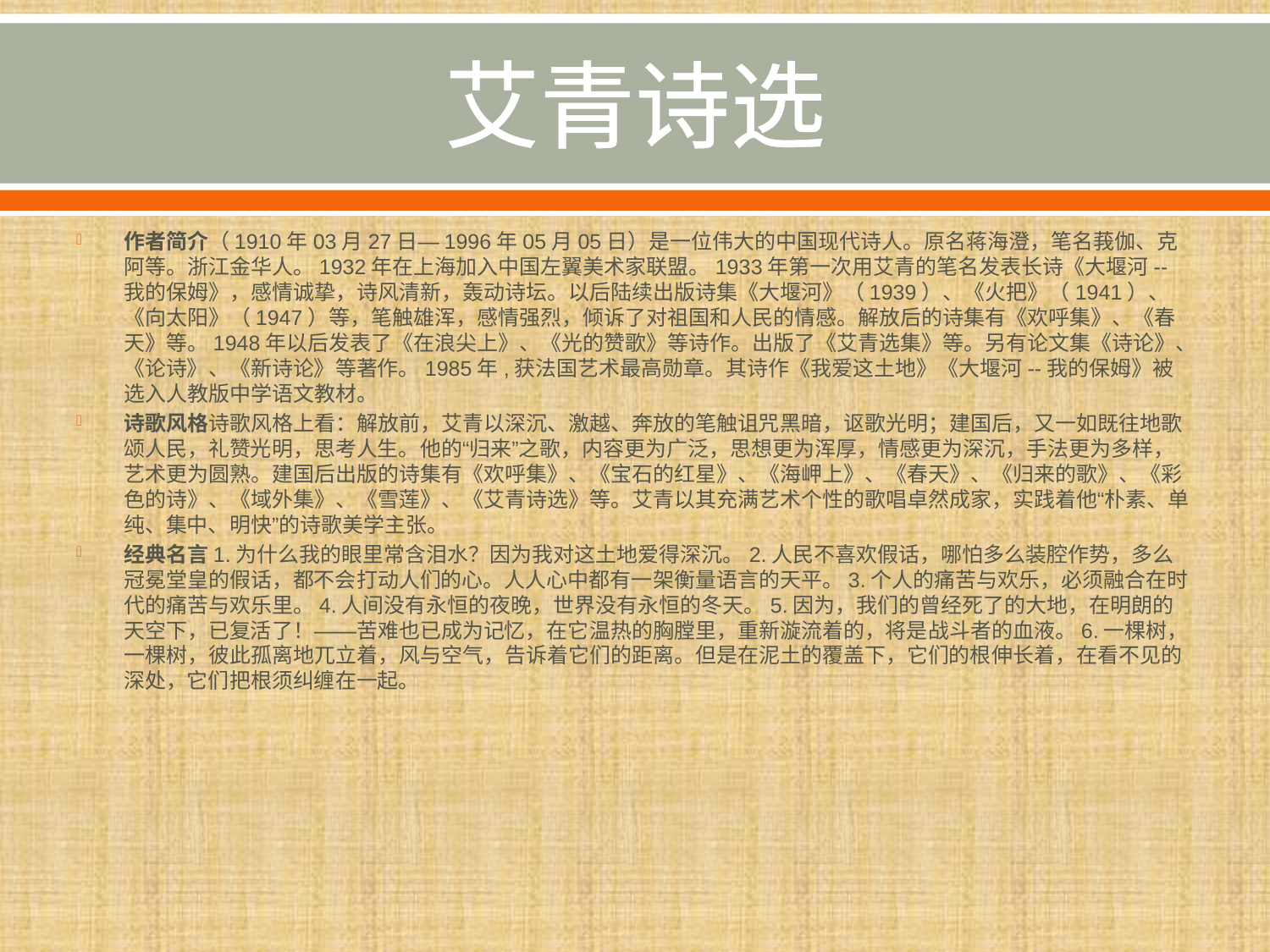

# 艾青诗选
作者简介（1910年03月27日—1996年05月05日）是一位伟大的中国现代诗人。原名蒋海澄，笔名莪伽、克阿等。浙江金华人。1932年在上海加入中国左翼美术家联盟。1933年第一次用艾青的笔名发表长诗《大堰河--我的保姆》，感情诚挚，诗风清新，轰动诗坛。以后陆续出版诗集《大堰河》（1939）、《火把》（1941）、《向太阳》（1947）等，笔触雄浑，感情强烈，倾诉了对祖国和人民的情感。解放后的诗集有《欢呼集》、《春天》等。1948年以后发表了《在浪尖上》、《光的赞歌》等诗作。出版了《艾青选集》等。另有论文集《诗论》、《论诗》、《新诗论》等著作。1985年,获法国艺术最高勋章。其诗作《我爱这土地》《大堰河--我的保姆》被选入人教版中学语文教材。
诗歌风格诗歌风格上看：解放前，艾青以深沉、激越、奔放的笔触诅咒黑暗，讴歌光明；建国后，又一如既往地歌颂人民，礼赞光明，思考人生。他的“归来”之歌，内容更为广泛，思想更为浑厚，情感更为深沉，手法更为多样，艺术更为圆熟。建国后出版的诗集有《欢呼集》、《宝石的红星》、《海岬上》、《春天》、《归来的歌》、《彩色的诗》、《域外集》、《雪莲》、《艾青诗选》等。艾青以其充满艺术个性的歌唱卓然成家，实践着他“朴素、单纯、集中、明快”的诗歌美学主张。
经典名言1.为什么我的眼里常含泪水？因为我对这土地爱得深沉。2.人民不喜欢假话，哪怕多么装腔作势，多么冠冕堂皇的假话，都不会打动人们的心。人人心中都有一架衡量语言的天平。3.个人的痛苦与欢乐，必须融合在时代的痛苦与欢乐里。4.人间没有永恒的夜晚，世界没有永恒的冬天。5.因为，我们的曾经死了的大地，在明朗的天空下，已复活了！——苦难也已成为记忆，在它温热的胸膛里，重新漩流着的，将是战斗者的血液。6.一棵树，一棵树，彼此孤离地兀立着，风与空气，告诉着它们的距离。但是在泥土的覆盖下，它们的根伸长着，在看不见的深处，它们把根须纠缠在一起。